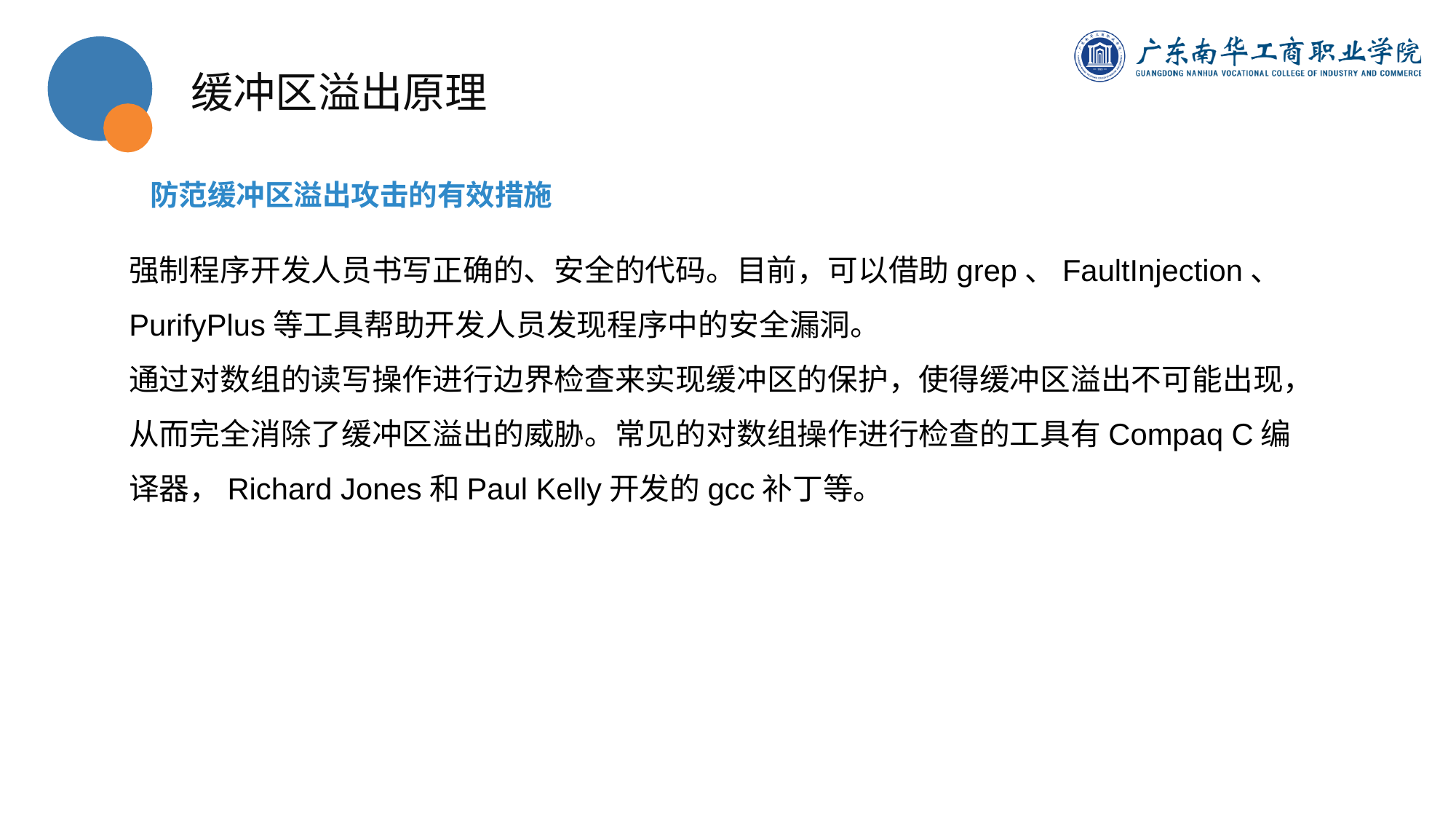

缓冲区溢出原理

防范缓冲区溢出攻击的有效措施
强制程序开发人员书写正确的、安全的代码。目前，可以借助grep、FaultInjection、PurifyPlus等工具帮助开发人员发现程序中的安全漏洞。
通过对数组的读写操作进行边界检查来实现缓冲区的保护，使得缓冲区溢出不可能出现，从而完全消除了缓冲区溢出的威胁。常见的对数组操作进行检查的工具有Compaq C编译器，Richard Jones和Paul Kelly开发的gcc补丁等。